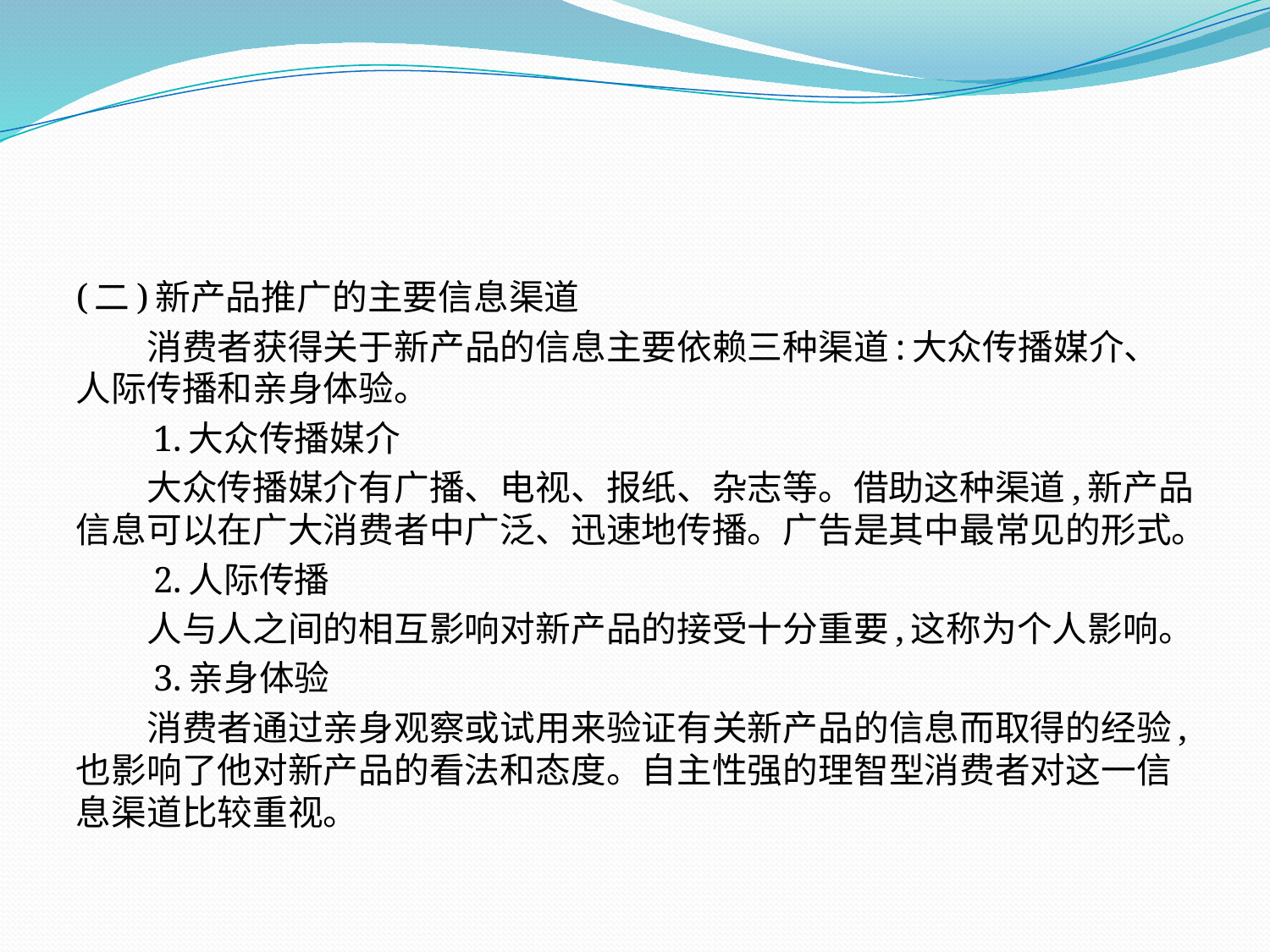

(二)新产品推广的主要信息渠道
　　消费者获得关于新产品的信息主要依赖三种渠道:大众传播媒介、人际传播和亲身体验。
　　1.大众传播媒介
　　大众传播媒介有广播、电视、报纸、杂志等。借助这种渠道,新产品信息可以在广大消费者中广泛、迅速地传播。广告是其中最常见的形式。
　　2.人际传播
　　人与人之间的相互影响对新产品的接受十分重要,这称为个人影响。
　　3.亲身体验
　　消费者通过亲身观察或试用来验证有关新产品的信息而取得的经验,也影响了他对新产品的看法和态度。自主性强的理智型消费者对这一信息渠道比较重视。